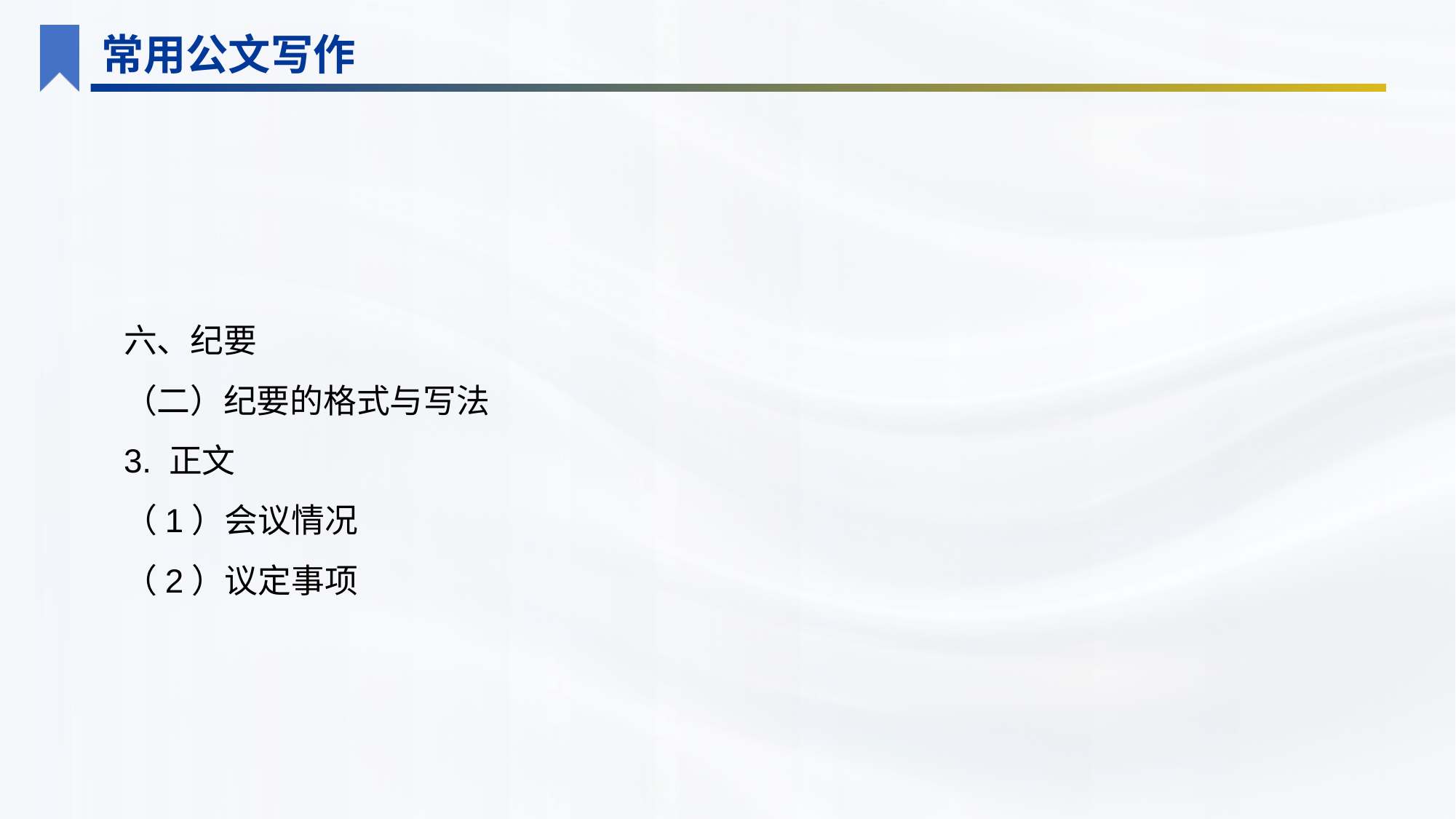

常用公文写作
六、纪要
（二）纪要的格式与写法
3. 正文
（1）会议情况
（2）议定事项